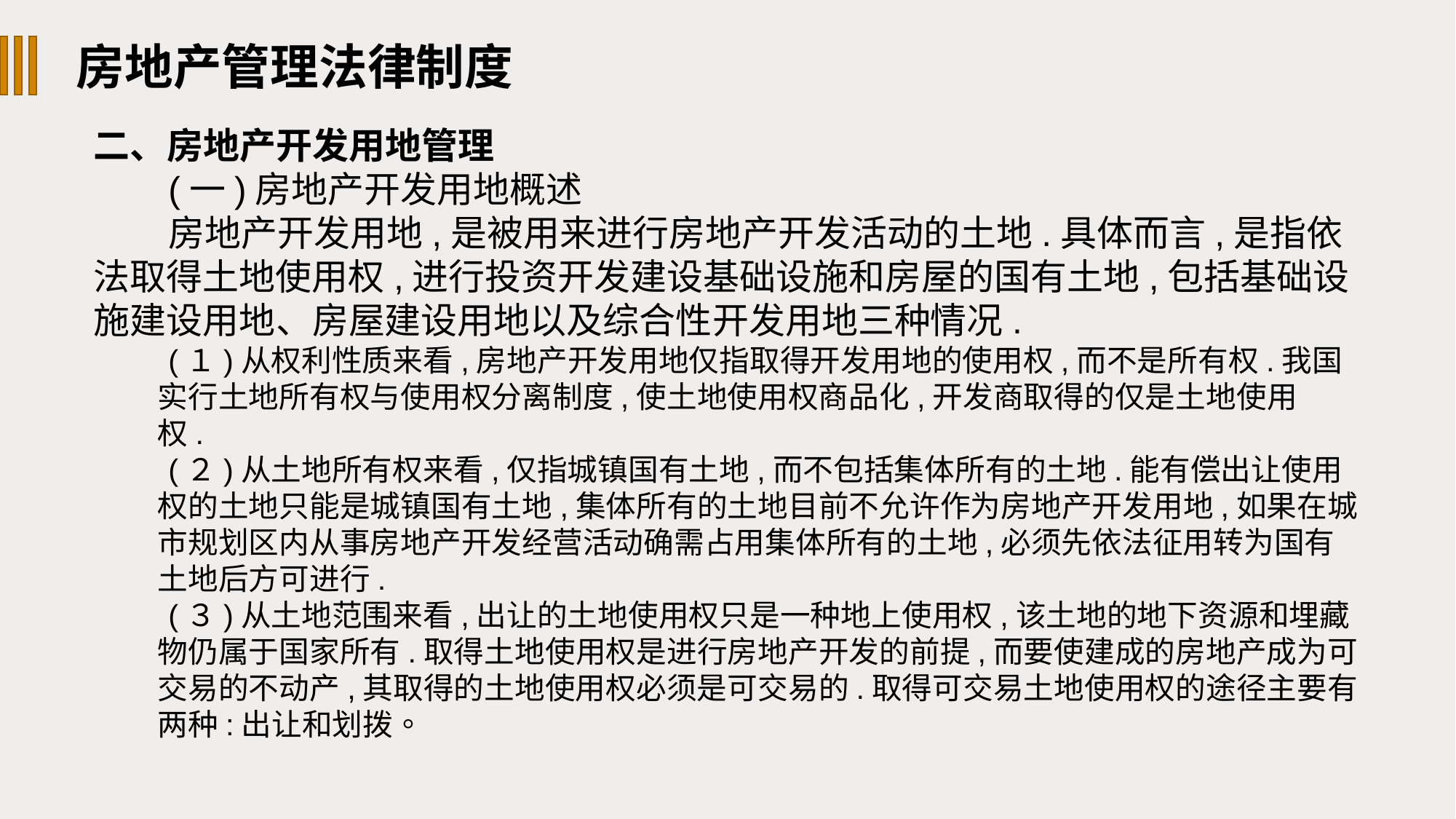

房地产管理法律制度

二、房地产开发用地管理
(一)房地产开发用地概述
房地产开发用地,是被用来进行房地产开发活动的土地.具体而言,是指依法取得土地使用权,进行投资开发建设基础设施和房屋的国有土地,包括基础设施建设用地、房屋建设用地以及综合性开发用地三种情况.
(１)从权利性质来看,房地产开发用地仅指取得开发用地的使用权,而不是所有权.我国实行土地所有权与使用权分离制度,使土地使用权商品化,开发商取得的仅是土地使用权.
(２)从土地所有权来看,仅指城镇国有土地,而不包括集体所有的土地.能有偿出让使用权的土地只能是城镇国有土地,集体所有的土地目前不允许作为房地产开发用地,如果在城市规划区内从事房地产开发经营活动确需占用集体所有的土地,必须先依法征用转为国有土地后方可进行.
(３)从土地范围来看,出让的土地使用权只是一种地上使用权,该土地的地下资源和埋藏物仍属于国家所有.取得土地使用权是进行房地产开发的前提,而要使建成的房地产成为可交易的不动产,其取得的土地使用权必须是可交易的.取得可交易土地使用权的途径主要有两种:出让和划拨。